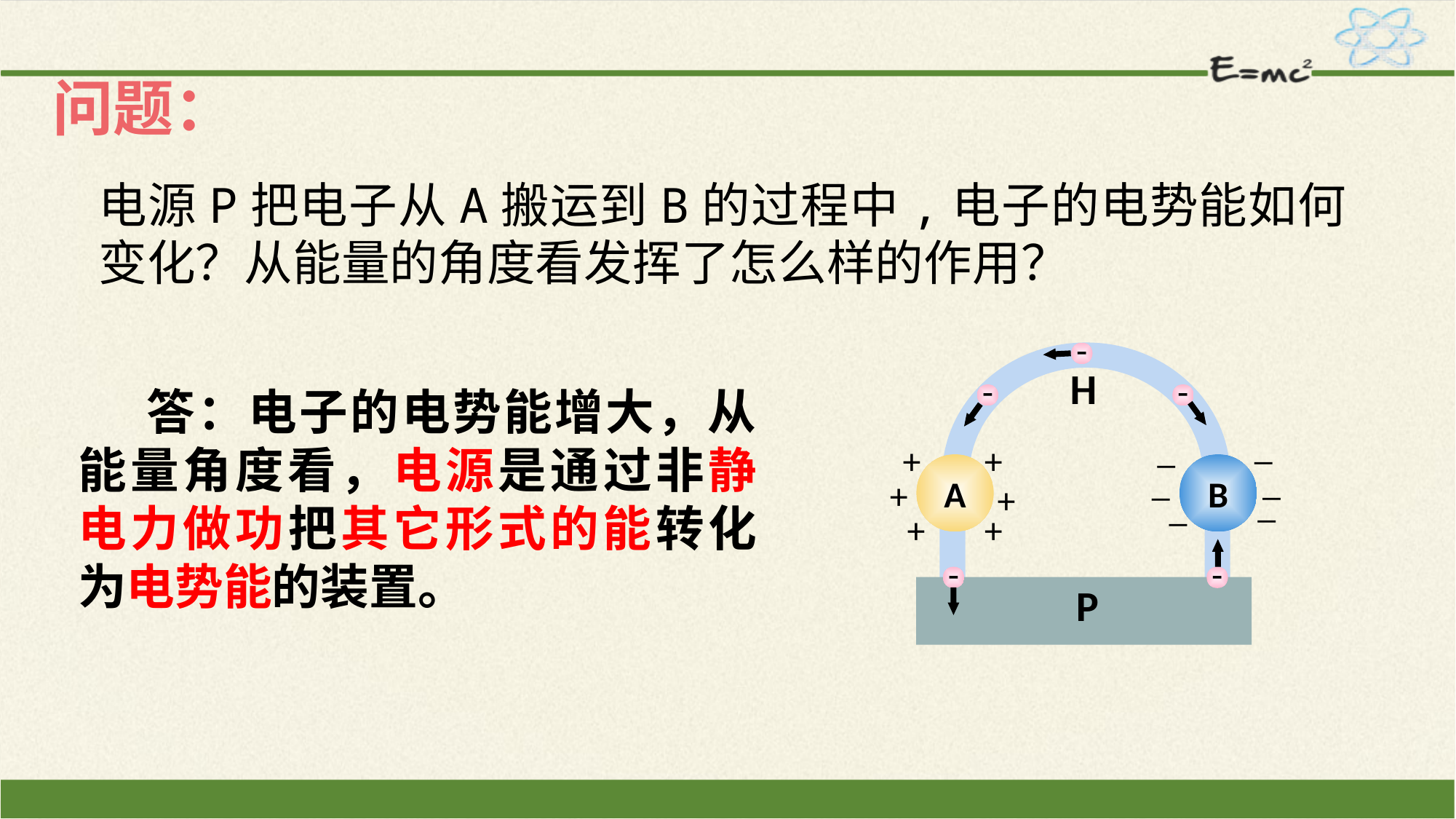

问题：
电源P把电子从A搬运到B的过程中,电子的电势能如何变化？从能量的角度看发挥了怎么样的作用？

-
-
-

H

_
_
_
_
B
_
_
+
+
A
+
+
+
+

-
-
P

    答：电子的电势能增大，从能量角度看，电源是通过非静电力做功把其它形式的能转化为电势能的装置。